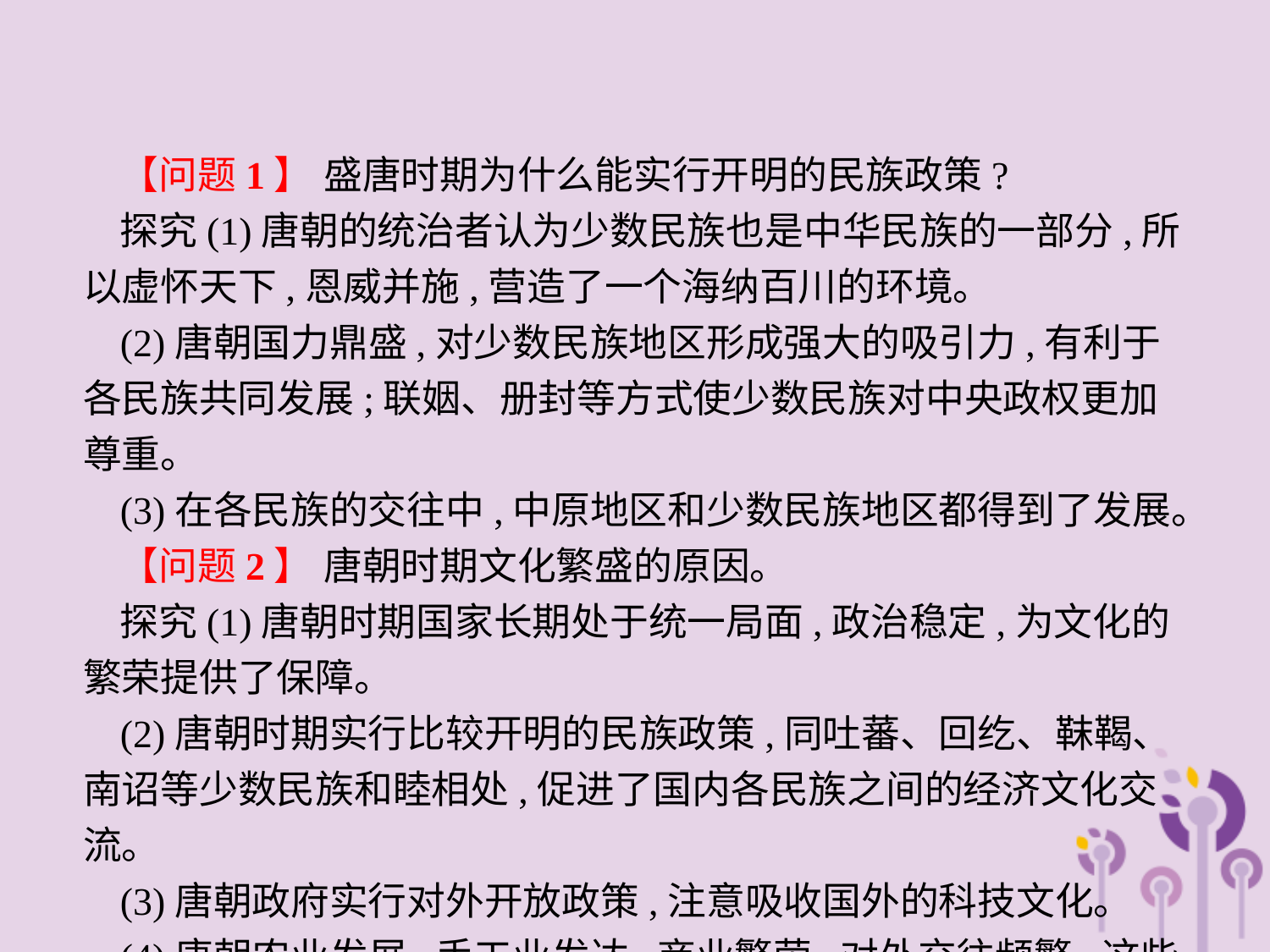

【问题1】 盛唐时期为什么能实行开明的民族政策?
探究(1)唐朝的统治者认为少数民族也是中华民族的一部分,所以虚怀天下,恩威并施,营造了一个海纳百川的环境。
(2)唐朝国力鼎盛,对少数民族地区形成强大的吸引力,有利于各民族共同发展;联姻、册封等方式使少数民族对中央政权更加尊重。
(3)在各民族的交往中,中原地区和少数民族地区都得到了发展。
【问题2】 唐朝时期文化繁盛的原因。
探究(1)唐朝时期国家长期处于统一局面,政治稳定,为文化的繁荣提供了保障。
(2)唐朝时期实行比较开明的民族政策,同吐蕃、回纥、靺鞨、南诏等少数民族和睦相处,促进了国内各民族之间的经济文化交流。
(3)唐朝政府实行对外开放政策,注意吸收国外的科技文化。
(4)唐朝农业发展,手工业发达,商业繁荣,对外交往频繁,这些都促进了文化的繁荣和发展。